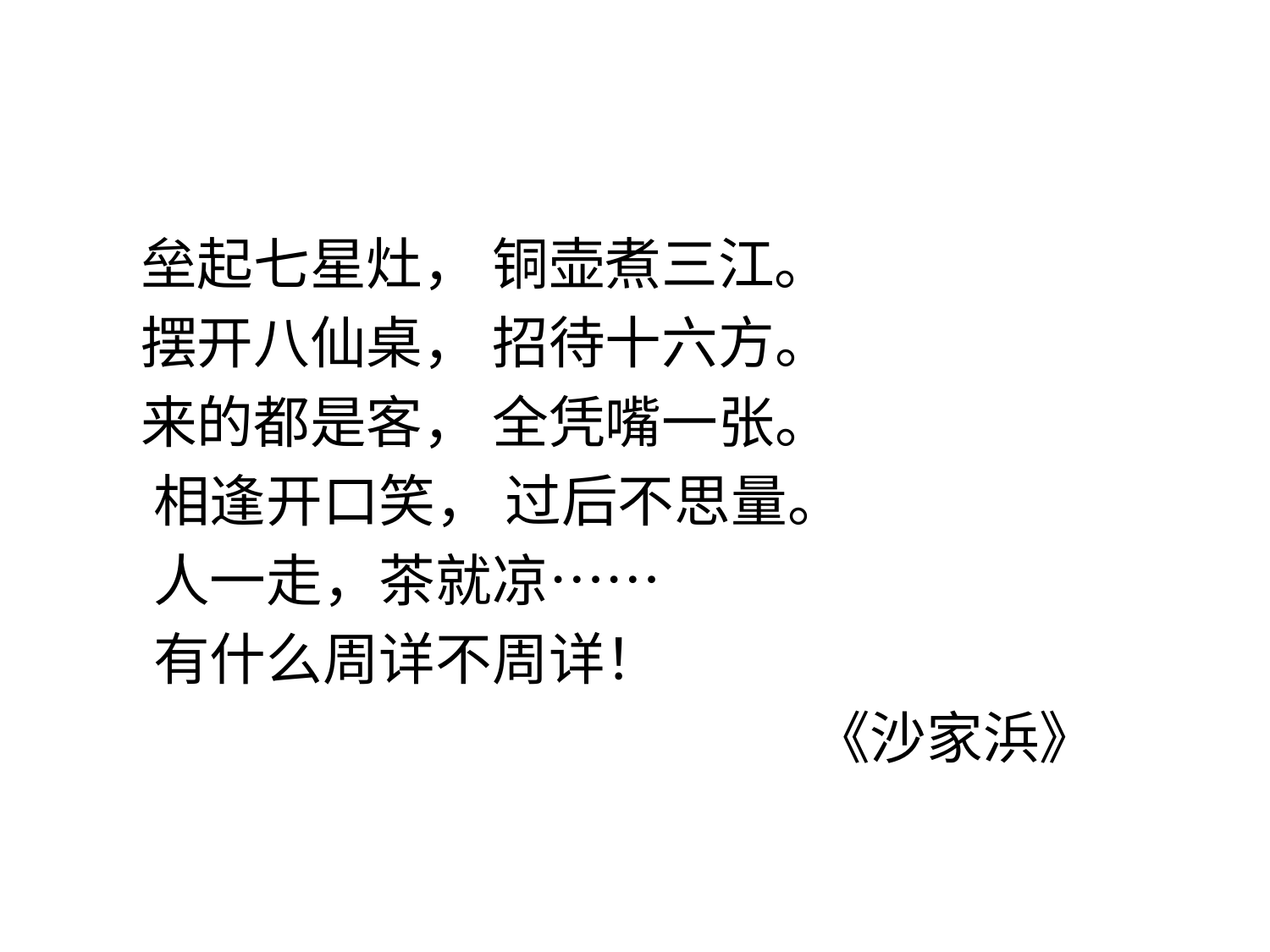

#
    垒起七星灶， 铜壶煮三江。
    摆开八仙桌， 招待十六方。
    来的都是客， 全凭嘴一张。
     相逢开口笑， 过后不思量。
     人一走，茶就凉……
     有什么周详不周详！
                                                         《沙家浜》